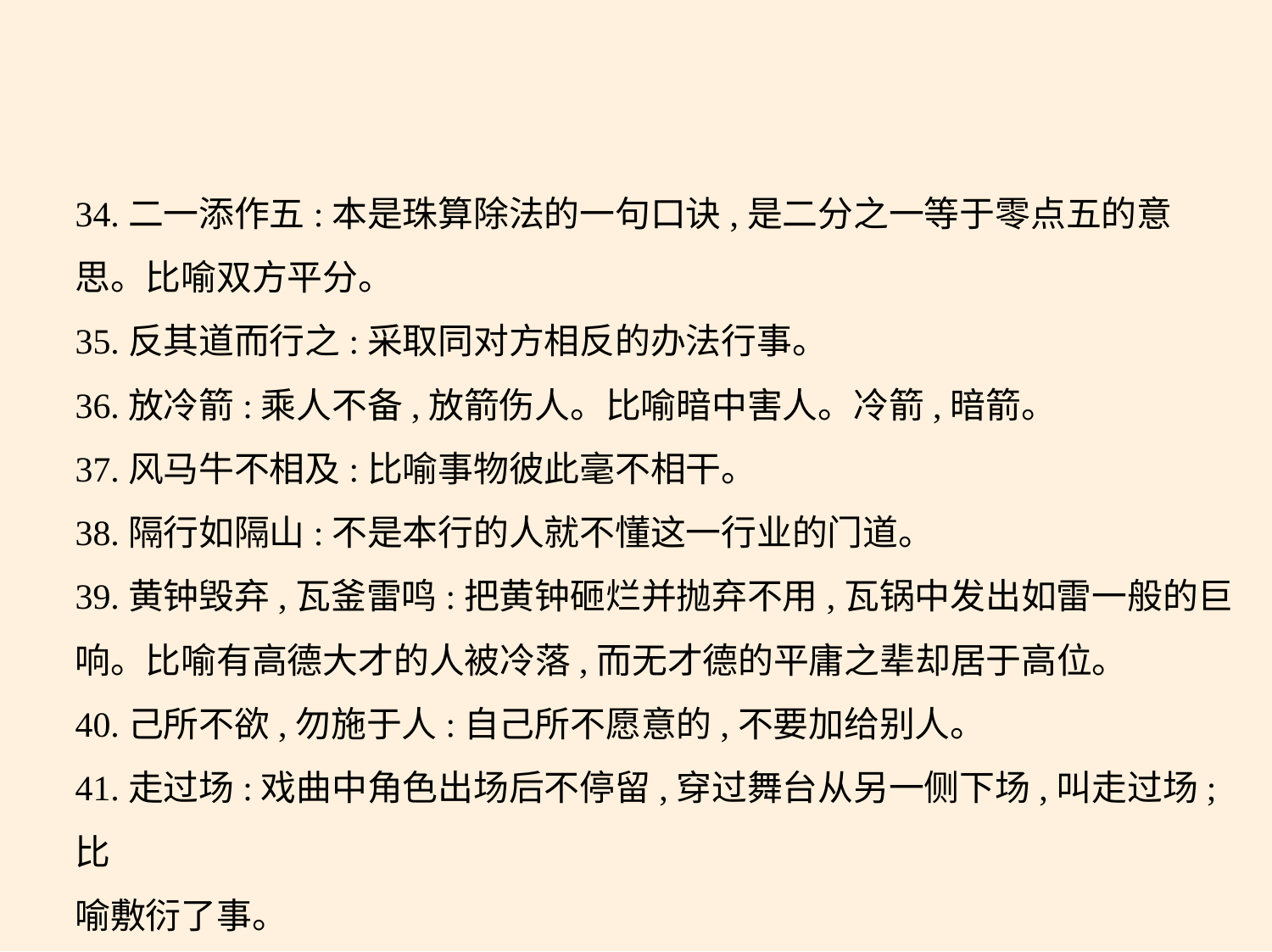

34.二一添作五:本是珠算除法的一句口诀,是二分之一等于零点五的意
思。比喻双方平分。
35.反其道而行之:采取同对方相反的办法行事。
36.放冷箭:乘人不备,放箭伤人。比喻暗中害人。冷箭,暗箭。
37.风马牛不相及:比喻事物彼此毫不相干。
38.隔行如隔山:不是本行的人就不懂这一行业的门道。
39.黄钟毁弃,瓦釜雷鸣:把黄钟砸烂并抛弃不用,瓦锅中发出如雷一般的巨
响。比喻有高德大才的人被冷落,而无才德的平庸之辈却居于高位。
40.己所不欲,勿施于人:自己所不愿意的,不要加给别人。
41.走过场:戏曲中角色出场后不停留,穿过舞台从另一侧下场,叫走过场;比
喻敷衍了事。